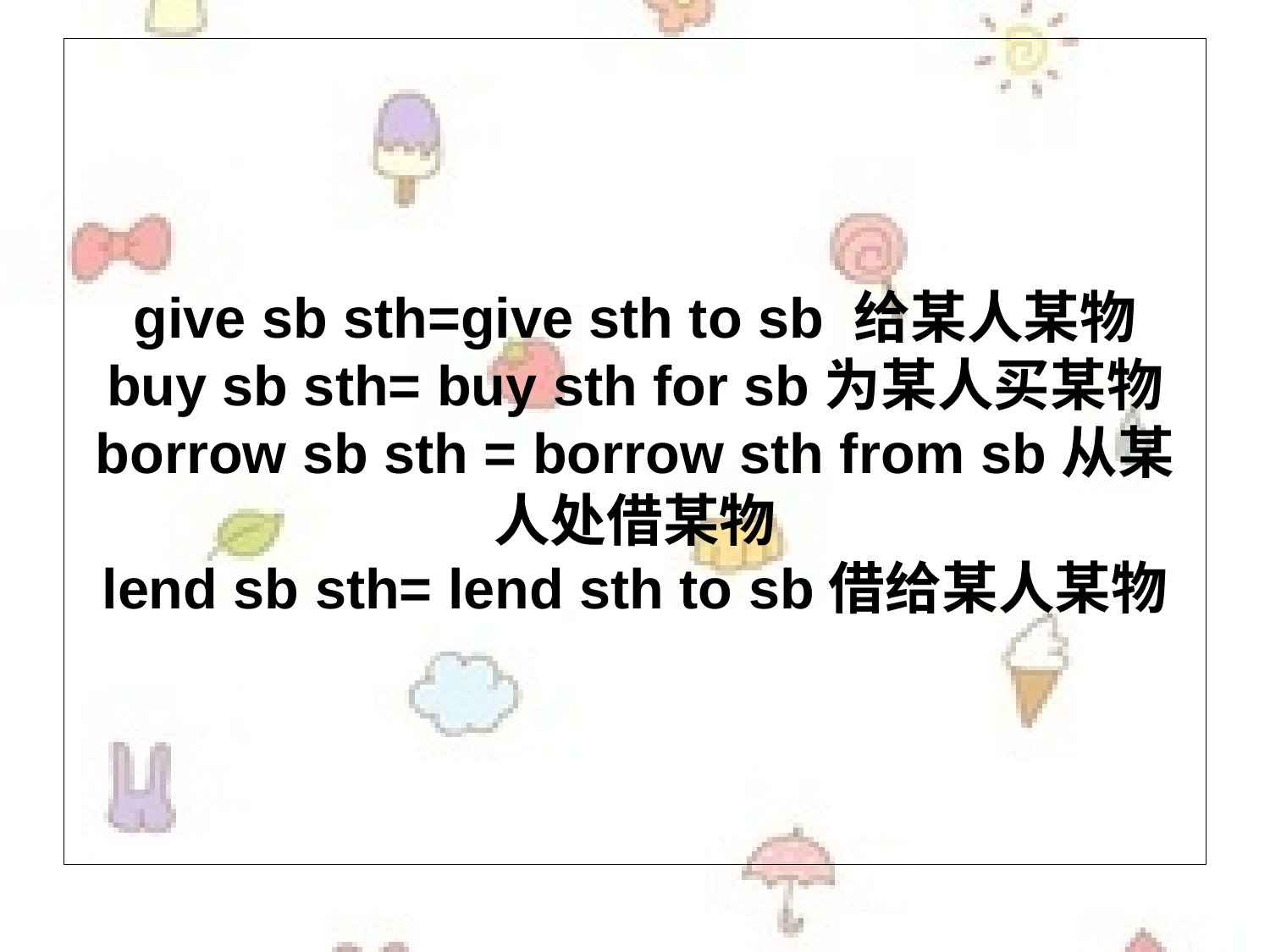

give sb sth=give sth to sb 给某人某物
buy sb sth= buy sth for sb为某人买某物
borrow sb sth = borrow sth from sb从某人处借某物
lend sb sth= lend sth to sb借给某人某物